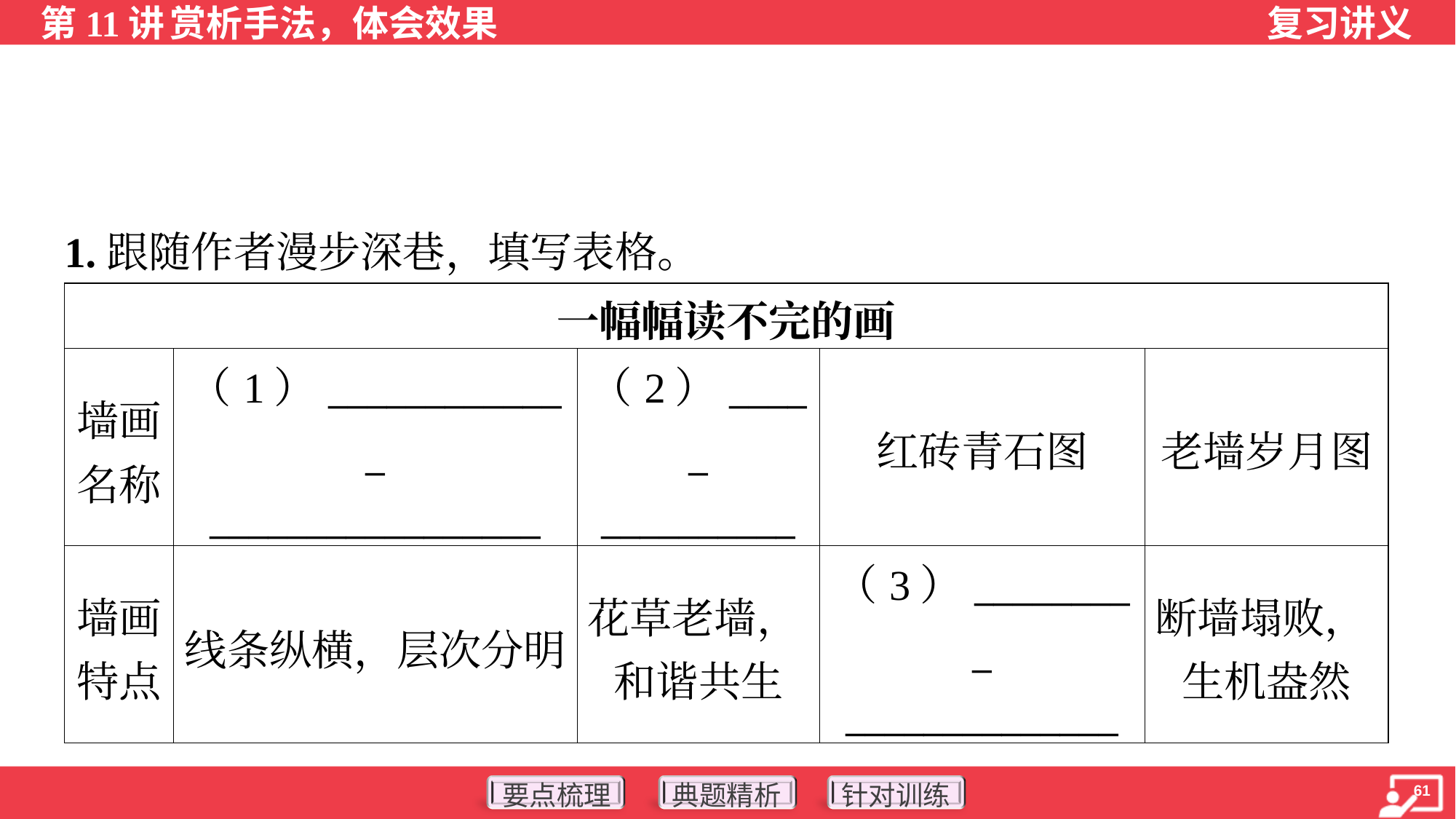

1.跟随作者漫步深巷，填写表格。
| 一幅幅读不完的画 |  |  |  |  |
| --- | --- | --- | --- | --- |
| 墙画 名称 | （1）\_\_\_\_\_\_\_\_\_\_\_\_\_ \_\_\_\_\_\_\_\_\_\_\_\_\_\_\_\_\_ | （2）\_\_\_\_\_ \_\_\_\_\_\_\_\_\_\_ | 红砖青石图 | 老墙岁月图 |
| 墙画 特点 | 线条纵横，层次分明 | 花草老墙， 和谐共生 | （3）\_\_\_\_\_\_\_\_\_ \_\_\_\_\_\_\_\_\_\_\_\_\_\_ | 断墙塌败， 生机盎然 |